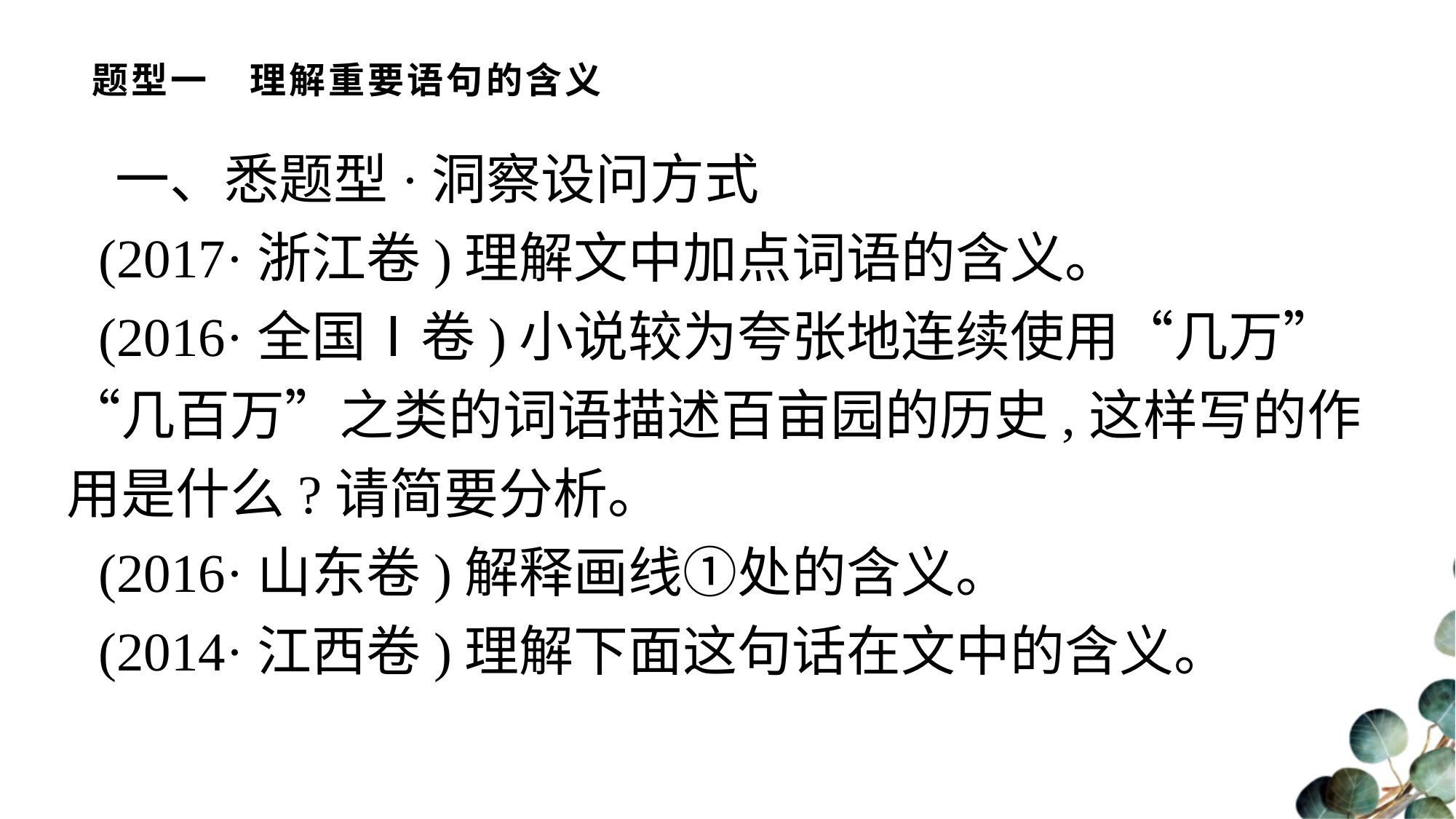

# 题型一　理解重要语句的含义
一、悉题型·洞察设问方式
(2017·浙江卷)理解文中加点词语的含义。
(2016·全国Ⅰ卷)小说较为夸张地连续使用“几万”“几百万”之类的词语描述百亩园的历史,这样写的作用是什么?请简要分析。
(2016·山东卷)解释画线①处的含义。
(2014·江西卷)理解下面这句话在文中的含义。